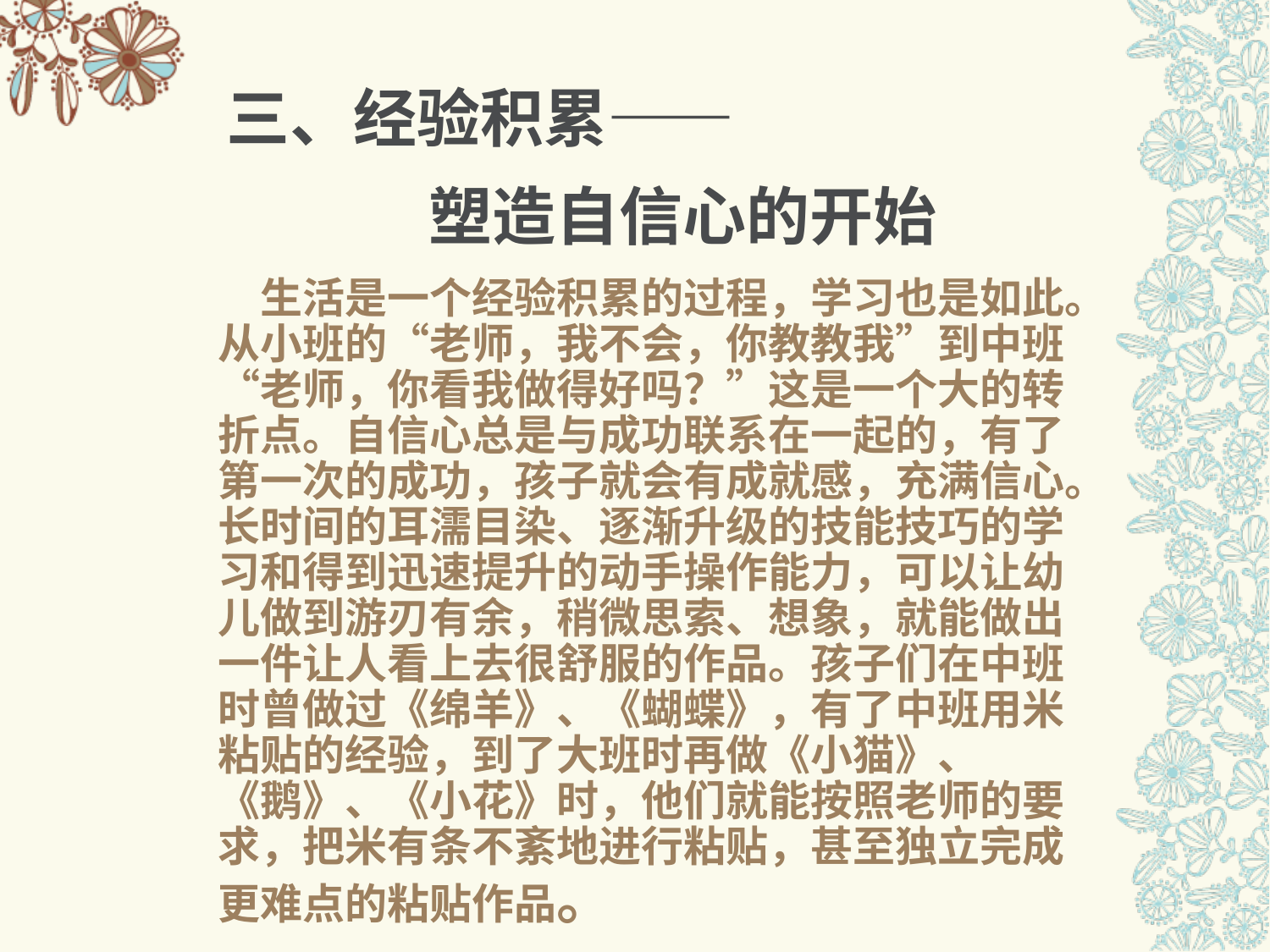

三、经验积累——
             塑造自信心的开始
# 生活是一个经验积累的过程，学习也是如此。从小班的“老师，我不会，你教教我”到中班“老师，你看我做得好吗？”这是一个大的转折点。自信心总是与成功联系在一起的，有了第一次的成功，孩子就会有成就感，充满信心。长时间的耳濡目染、逐渐升级的技能技巧的学习和得到迅速提升的动手操作能力，可以让幼儿做到游刃有余，稍微思索、想象，就能做出一件让人看上去很舒服的作品。孩子们在中班时曾做过《绵羊》、《蝴蝶》，有了中班用米粘贴的经验，到了大班时再做《小猫》、《鹅》、《小花》时，他们就能按照老师的要求，把米有条不紊地进行粘贴，甚至独立完成更难点的粘贴作品。